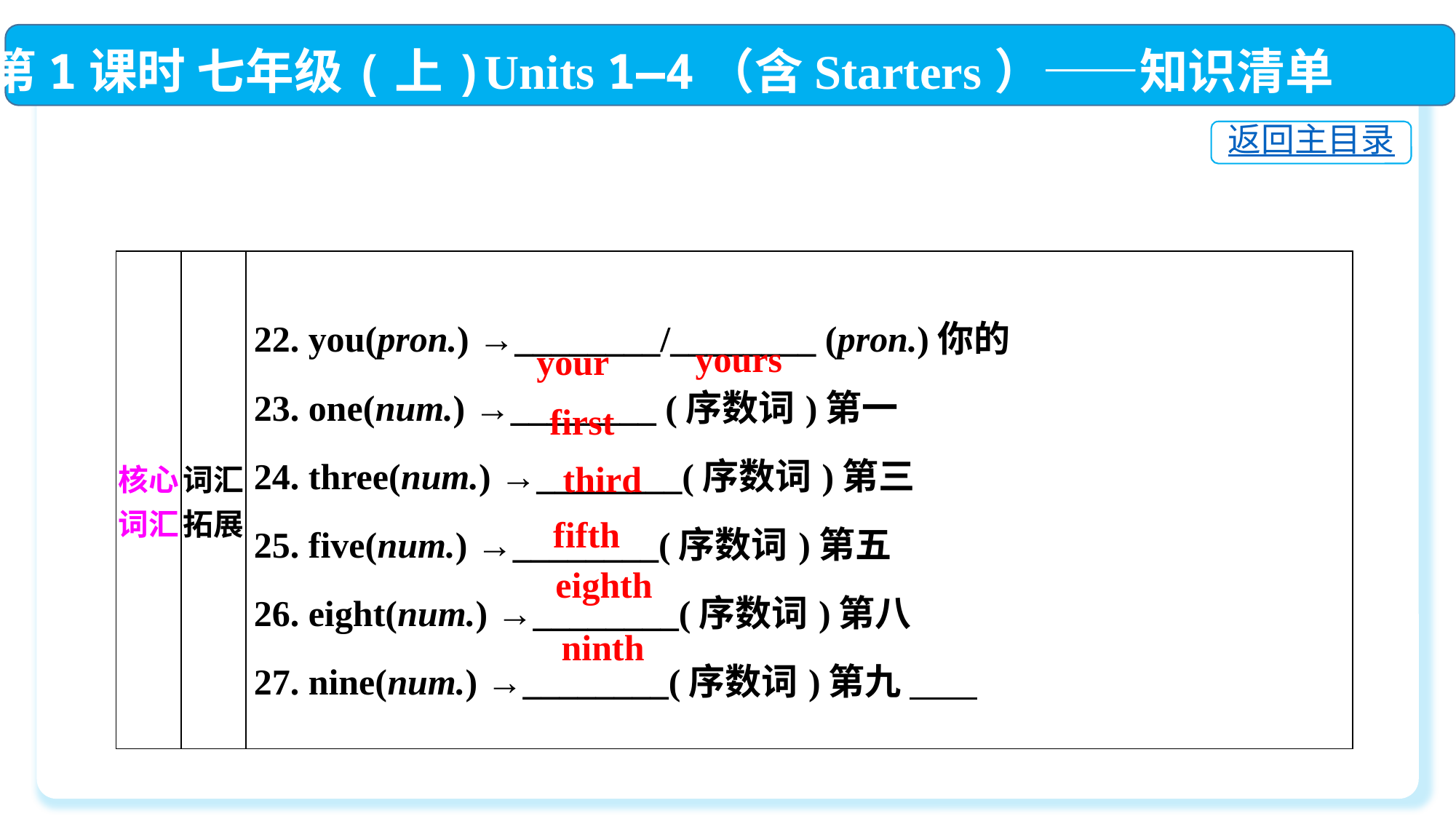

第1课时 七年级(上)Units 1—4（含Starters）——知识清单

返回主目录

| 核心词汇 | 词汇拓展 | 22. you(pron.) →\_\_\_\_\_\_\_\_/\_\_\_\_\_\_\_\_ (pron.)你的  23. one(num.) →\_\_\_\_\_\_\_\_ (序数词)第一  24. three(num.) →\_\_\_\_\_\_\_\_(序数词)第三  25. five(num.) →\_\_\_\_\_\_\_\_(序数词)第五  26. eight(num.) →\_\_\_\_\_\_\_\_(序数词)第八  27. nine(num.) →\_\_\_\_\_\_\_\_(序数词)第九 |
| --- | --- | --- |
yours

your
first
third
fifth
eighth
ninth